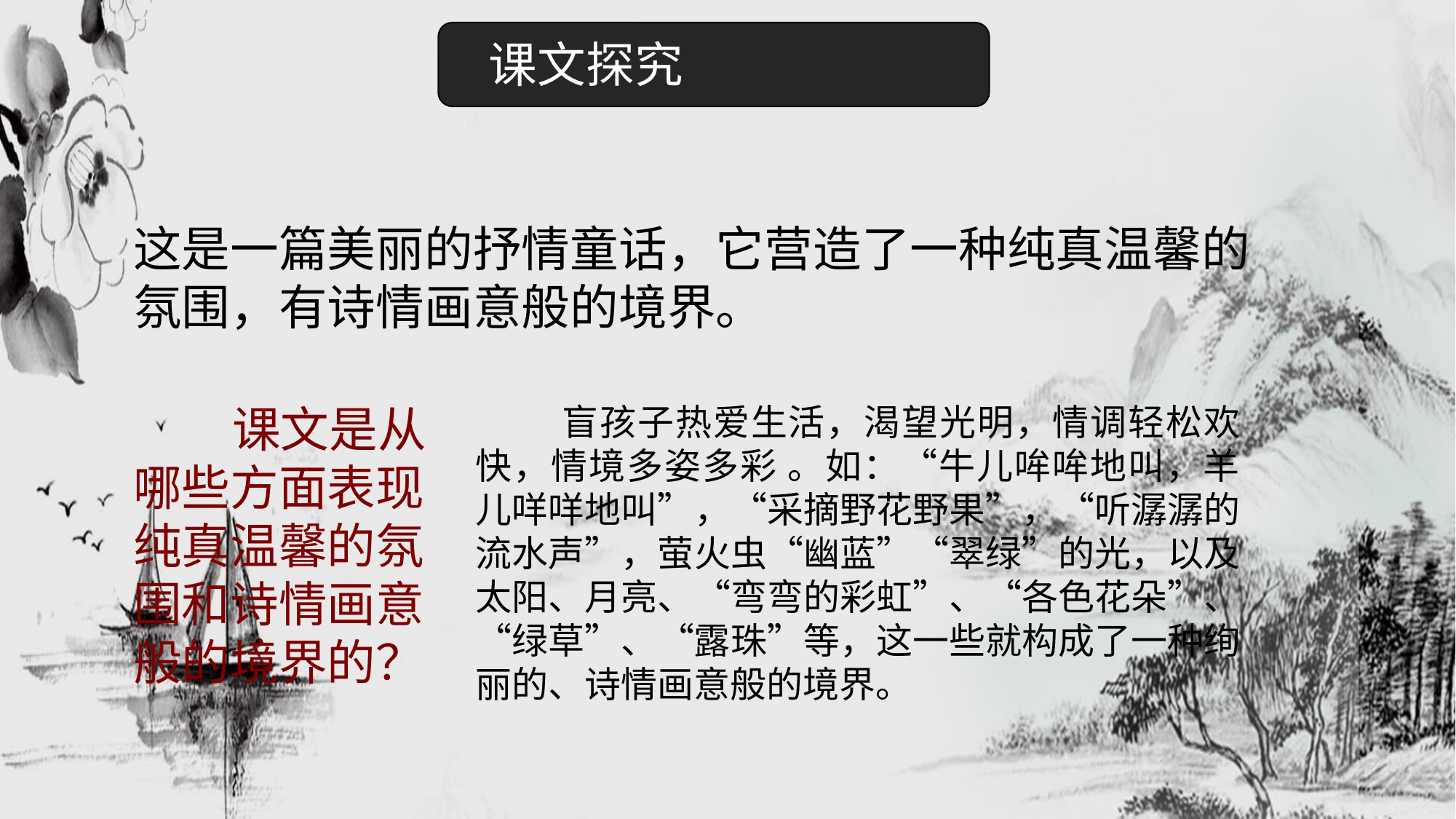

课文探究
这是一篇美丽的抒情童话，它营造了一种纯真温馨的氛围，有诗情画意般的境界。
        课文是从哪些方面表现纯真温馨的氛围和诗情画意般的境界的？
        盲孩子热爱生活，渴望光明，情调轻松欢快，情境多姿多彩 。如：“牛儿哞哞地叫，羊儿咩咩地叫”，“采摘野花野果”，“听潺潺的流水声”，萤火虫“幽蓝”“翠绿”的光，以及太阳、月亮、“弯弯的彩虹”、“各色花朵”、“绿草”、“露珠”等，这一些就构成了一种绚丽的、诗情画意般的境界。